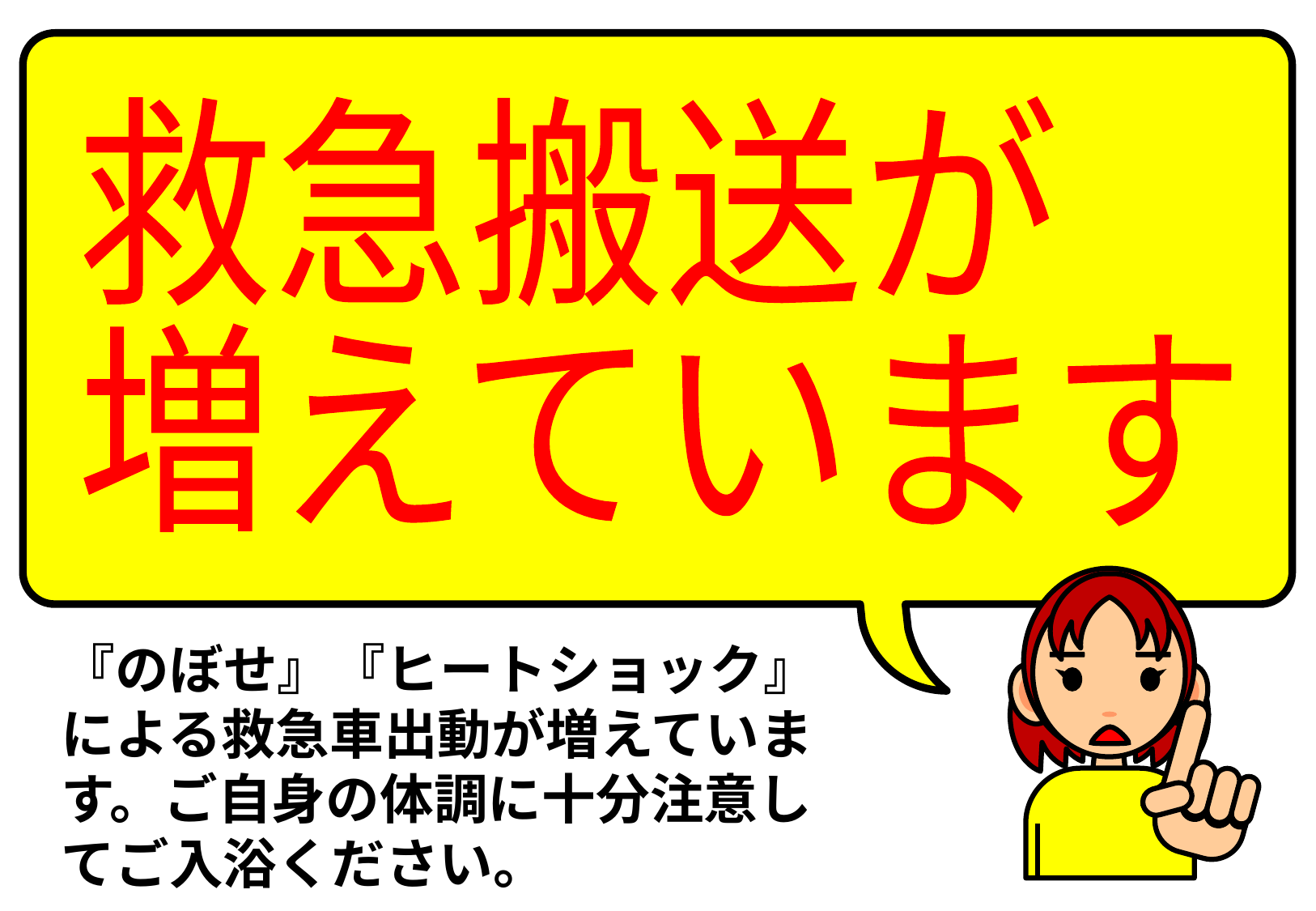

救急搬送が
増えています

『のぼせ』『ヒートショック』による救急車出動が増えています。ご自身の体調に十分注意してご入浴ください。